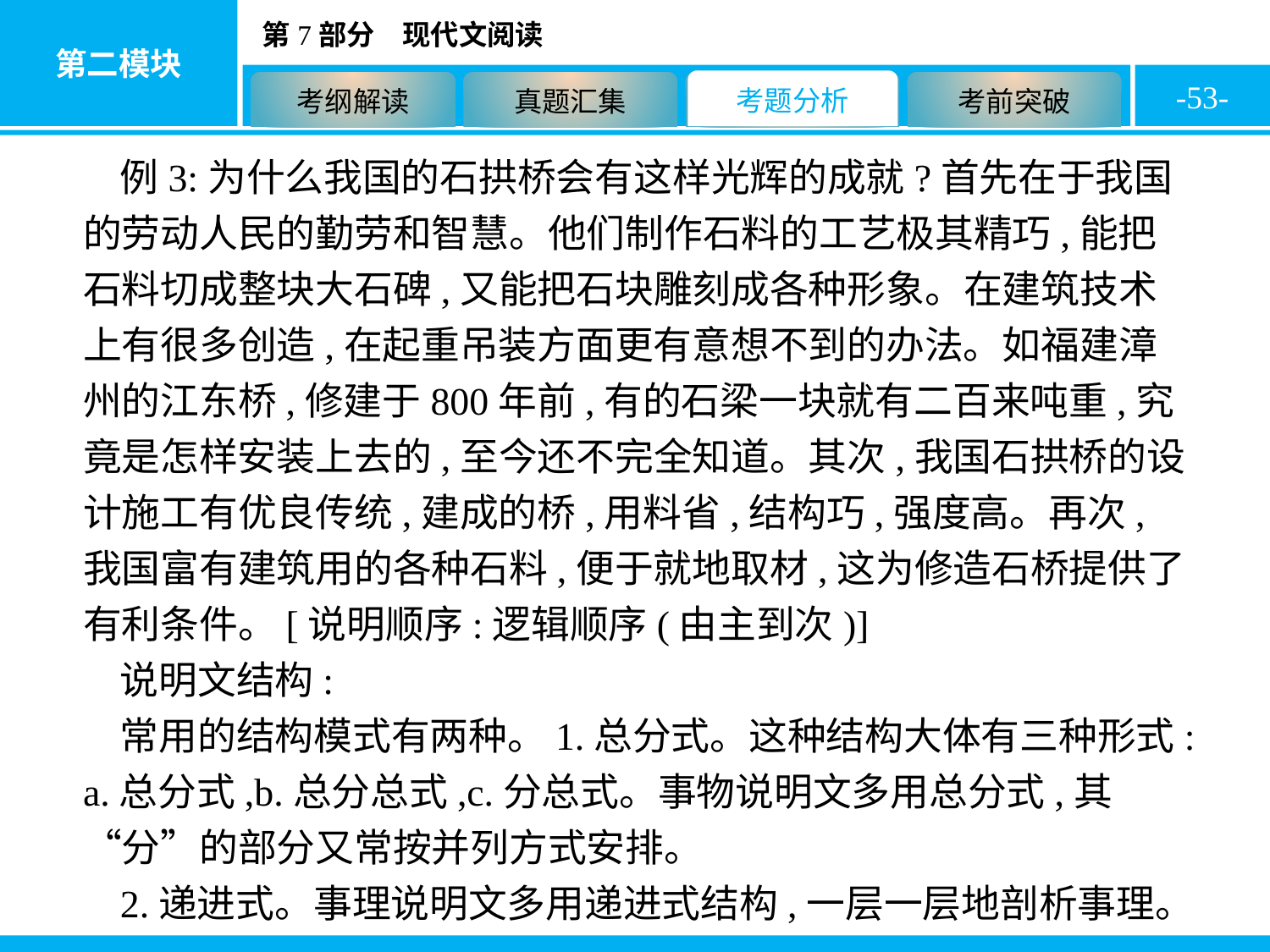

-53-
例3:为什么我国的石拱桥会有这样光辉的成就?首先在于我国的劳动人民的勤劳和智慧。他们制作石料的工艺极其精巧,能把石料切成整块大石碑,又能把石块雕刻成各种形象。在建筑技术上有很多创造,在起重吊装方面更有意想不到的办法。如福建漳州的江东桥,修建于800年前,有的石梁一块就有二百来吨重,究竟是怎样安装上去的,至今还不完全知道。其次,我国石拱桥的设计施工有优良传统,建成的桥,用料省,结构巧,强度高。再次,我国富有建筑用的各种石料,便于就地取材,这为修造石桥提供了有利条件。[说明顺序:逻辑顺序(由主到次)]
说明文结构:
常用的结构模式有两种。1.总分式。这种结构大体有三种形式:a.总分式,b.总分总式,c.分总式。事物说明文多用总分式,其“分”的部分又常按并列方式安排。
2.递进式。事理说明文多用递进式结构,一层一层地剖析事理。